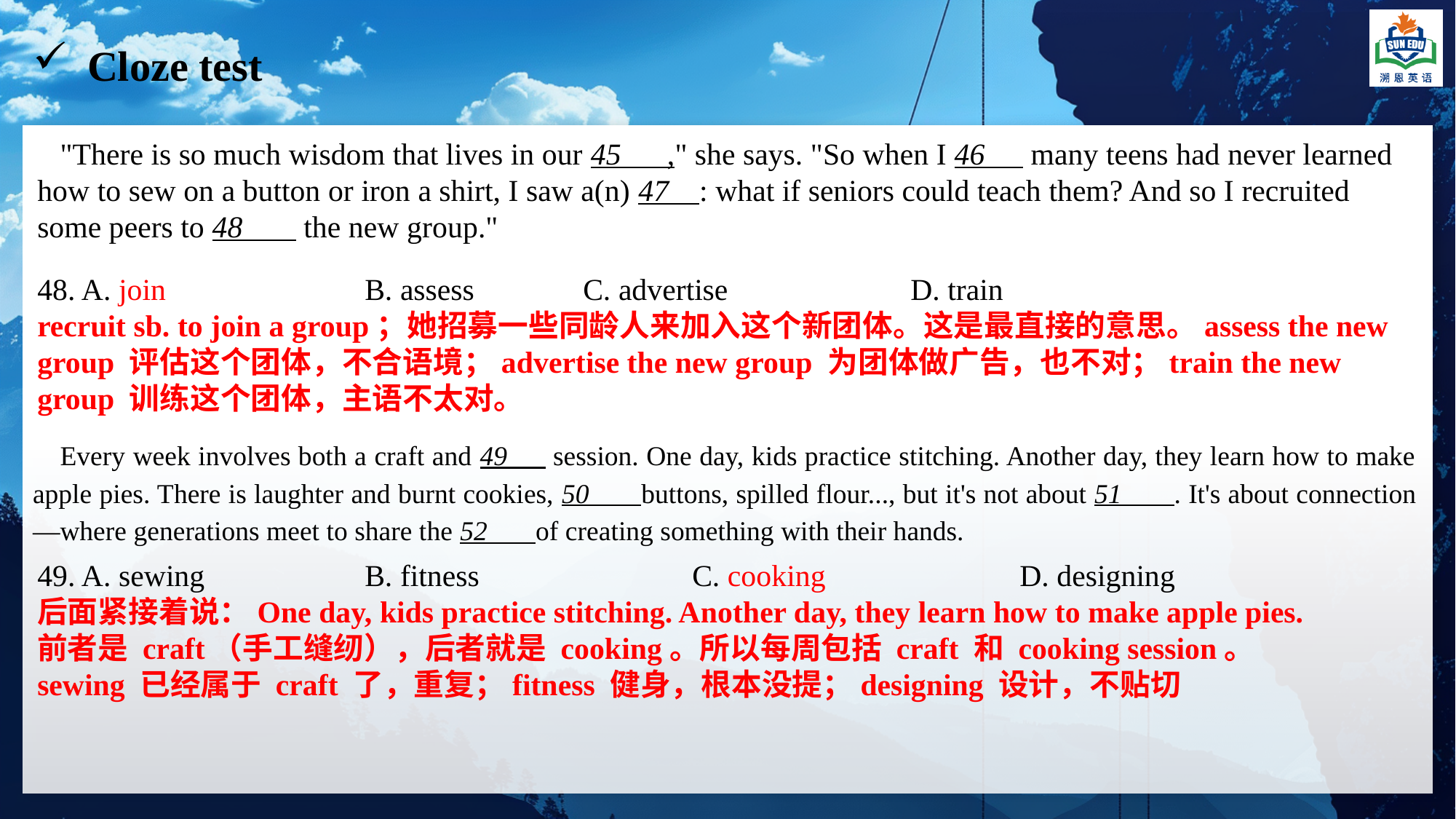

Cloze test
   "There is so much wisdom that lives in our 45      ," she says. "So when I 46      many teens had never learned how to sew on a button or iron a shirt, I saw a(n) 47    : what if seniors could teach them? And so I recruited some peers to 48        the new group."
48. A. join 		B. assess 	C. advertise 		D. train
recruit sb. to join a group；她招募一些同龄人来加入这个新团体。这是最直接的意思。assess the new group 评估这个团体，不合语境；advertise the new group 为团体做广告，也不对；train the new group 训练这个团体，主语不太对。
Every week involves both a craft and 49      session. One day, kids practice stitching. Another day, they learn how to make apple pies. There is laughter and burnt cookies, 50       buttons, spilled flour..., but it's not about 51       . It's about connection—where generations meet to share the 52       of creating something with their hands.
49. A. sewing 		B. fitness 		C. cooking	 	D. designing
后面紧接着说：One day, kids practice stitching. Another day, they learn how to make apple pies.
前者是 craft（手工缝纫），后者就是 cooking。所以每周包括 craft 和 cooking session。
sewing 已经属于 craft 了，重复；fitness 健身，根本没提；designing 设计，不贴切